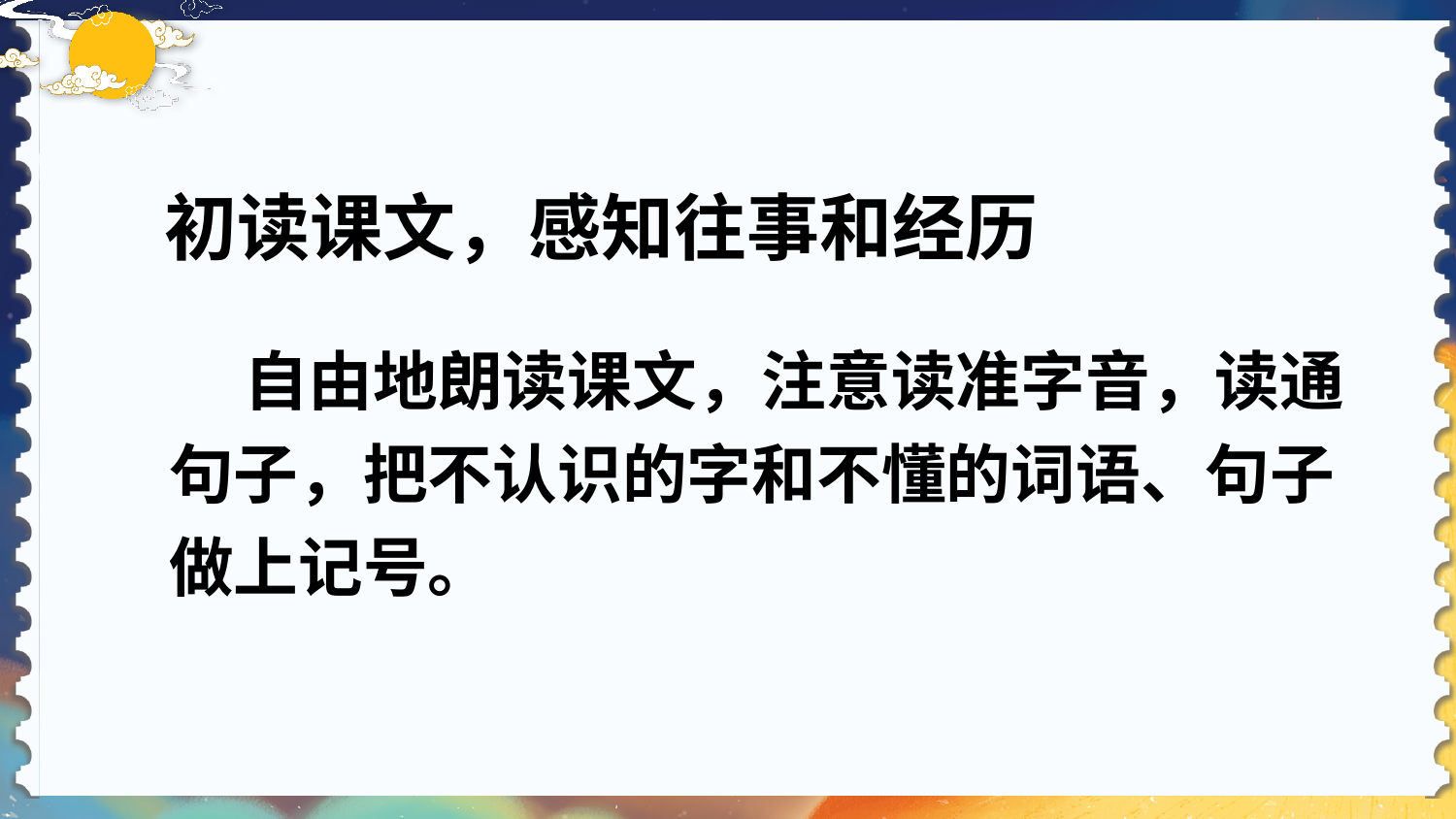

初读课文，感知往事和经历
    自由地朗读课文，注意读准字音，读通句子，把不认识的字和不懂的词语、句子做上记号。